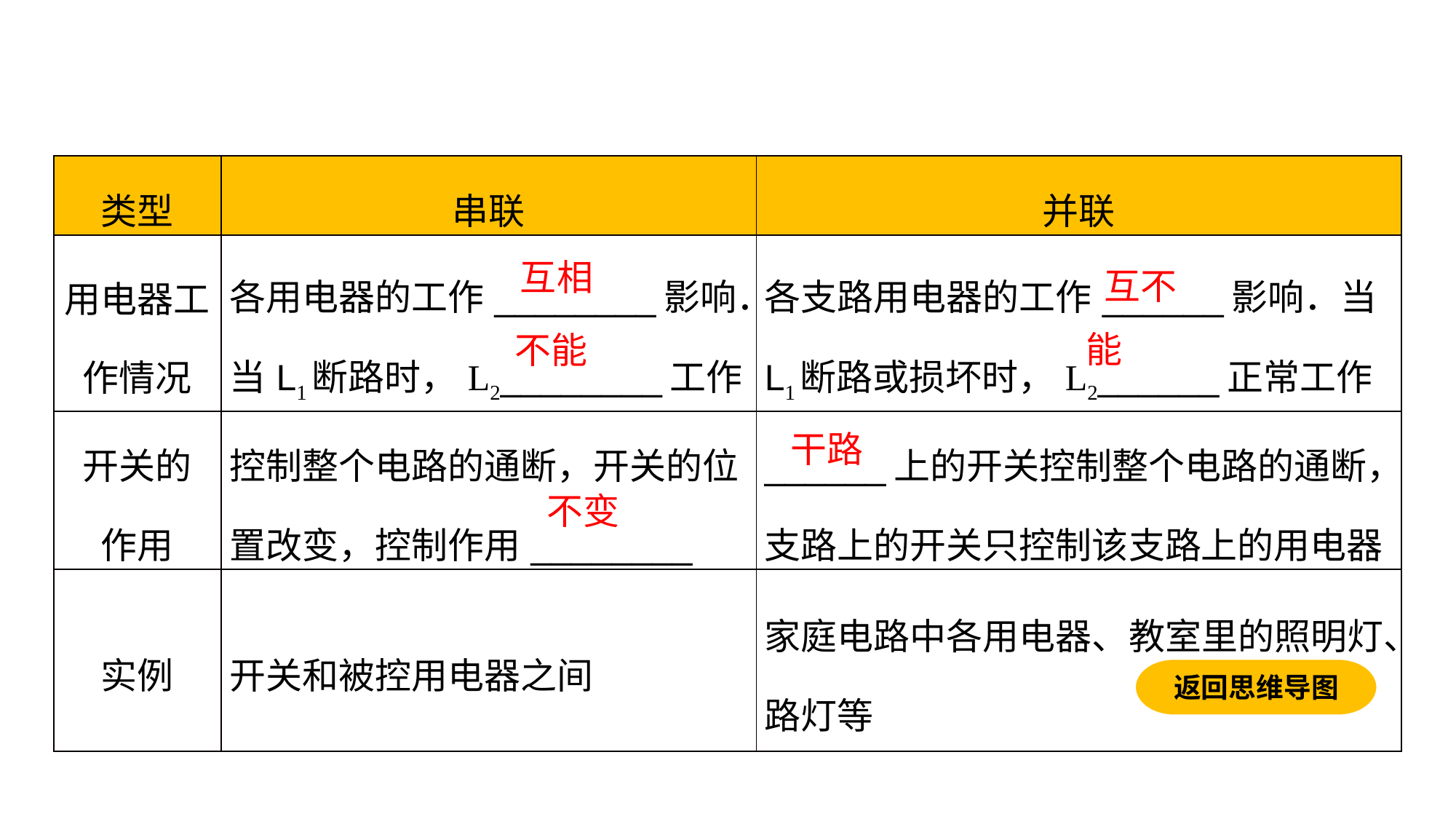

| 类型 | 串联 | 并联 |
| --- | --- | --- |
| 用电器工作情况 | 各用电器的工作\_\_\_\_\_\_\_\_影响． 当L1断路时，L2\_\_\_\_\_\_\_\_工作 | 各支路用电器的工作\_\_\_\_\_\_影响．当L1断路或损坏时，L2\_\_\_\_\_\_正常工作 |
| 开关的 作用 | 控制整个电路的通断，开关的位置改变，控制作用\_\_\_\_\_\_\_\_ | \_\_\_\_\_\_上的开关控制整个电路的通断，支路上的开关只控制该支路上的用电器 |
| 实例 | 开关和被控用电器之间 | 家庭电路中各用电器、教室里的照明灯、路灯等 |
互相
互不
能
不能
干路
不变
返回思维导图